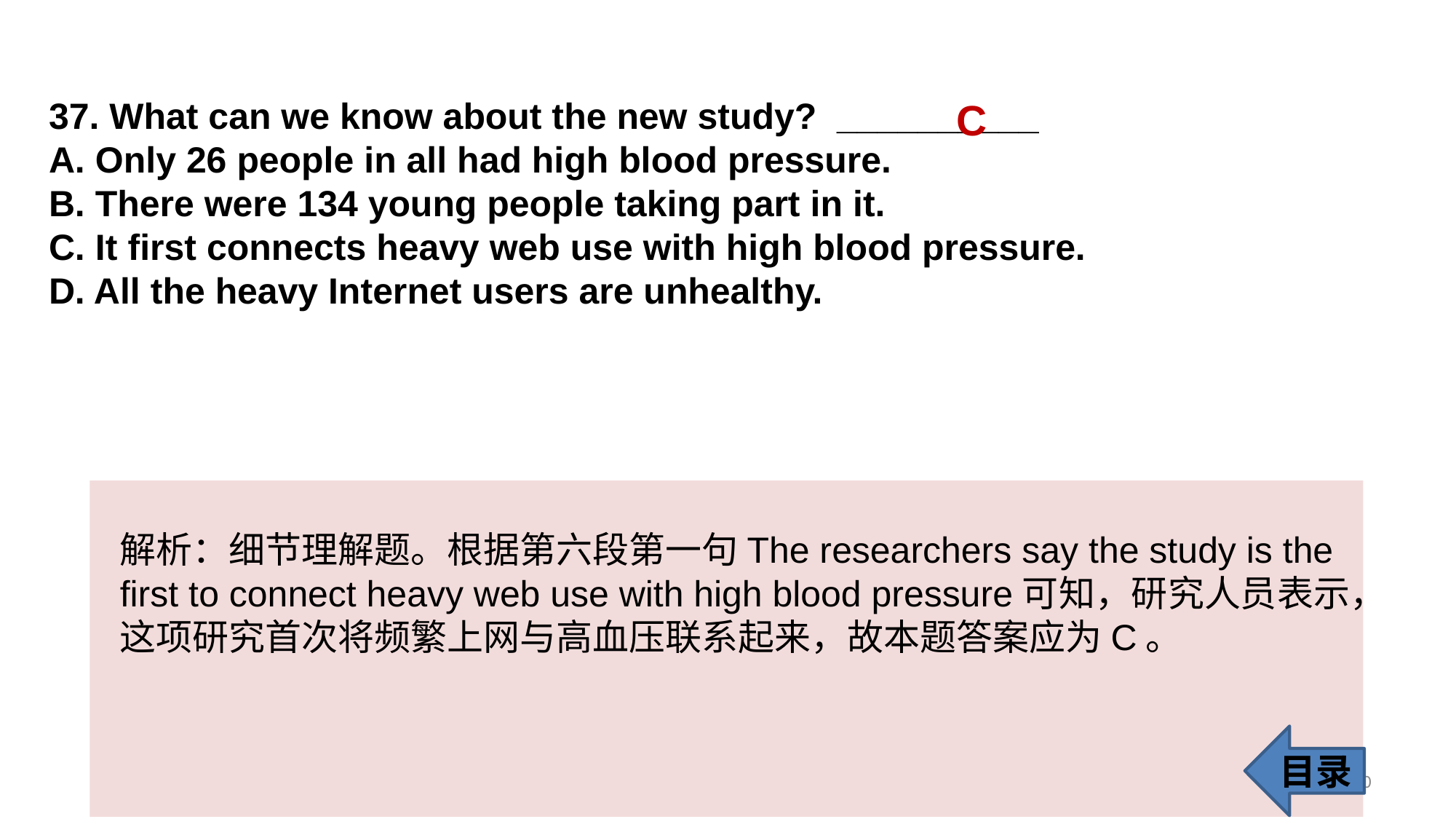

37. What can we know about the new study?  __________
A. Only 26 people in all had high blood pressure.
B. There were 134 young people taking part in it.
C. It first connects heavy web use with high blood pressure.
D. All the heavy Internet users are unhealthy.
C

解析：细节理解题。根据第六段第一句The researchers say the study is the first to connect heavy web use with high blood pressure可知，研究人员表示，这项研究首次将频繁上网与高血压联系起来，故本题答案应为C。
目录
40